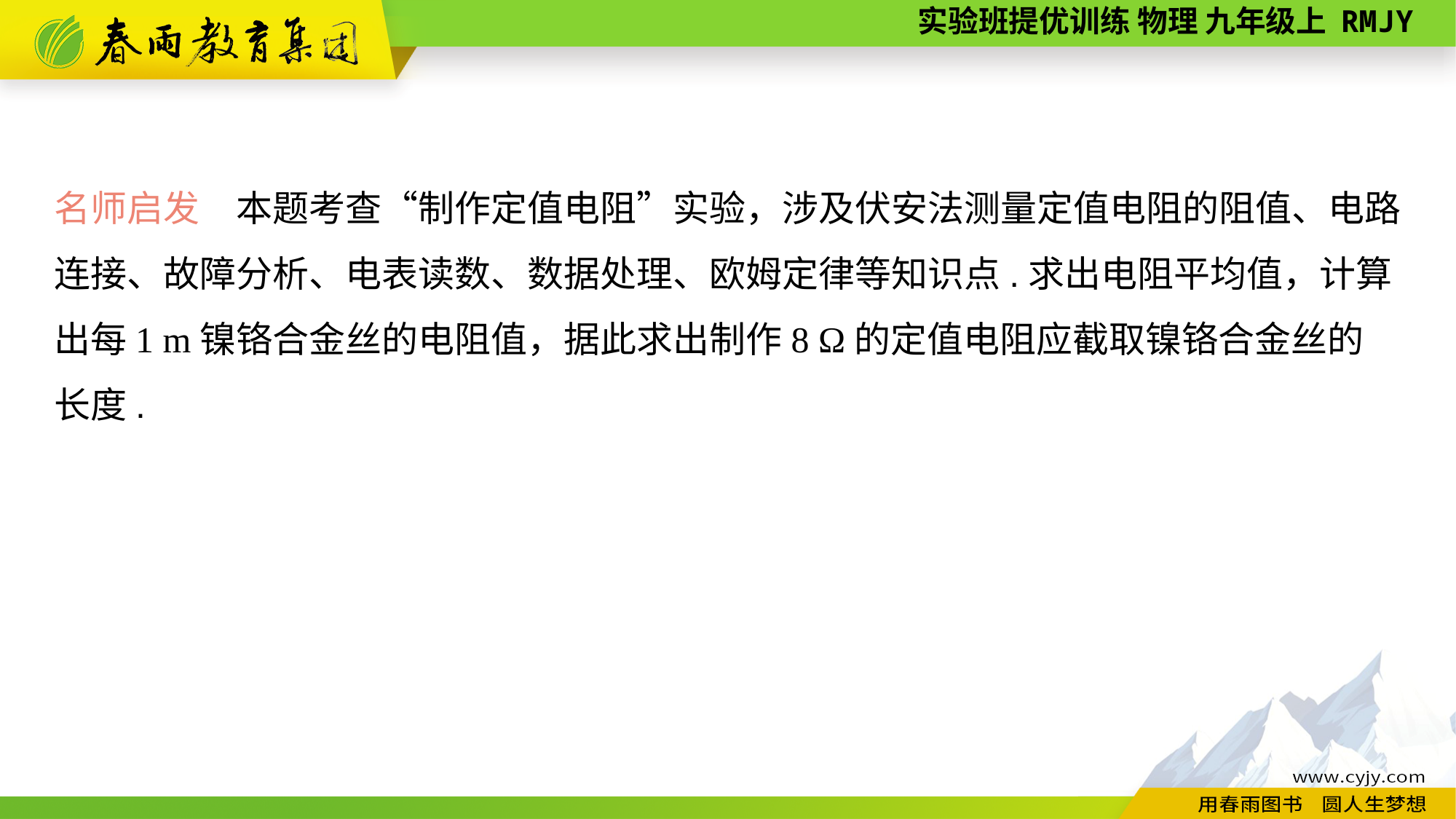

名师启发　本题考查“制作定值电阻”实验，涉及伏安法测量定值电阻的阻值、电路连接、故障分析、电表读数、数据处理、欧姆定律等知识点.求出电阻平均值，计算出每1 m镍铬合金丝的电阻值，据此求出制作8 Ω的定值电阻应截取镍铬合金丝的
长度.